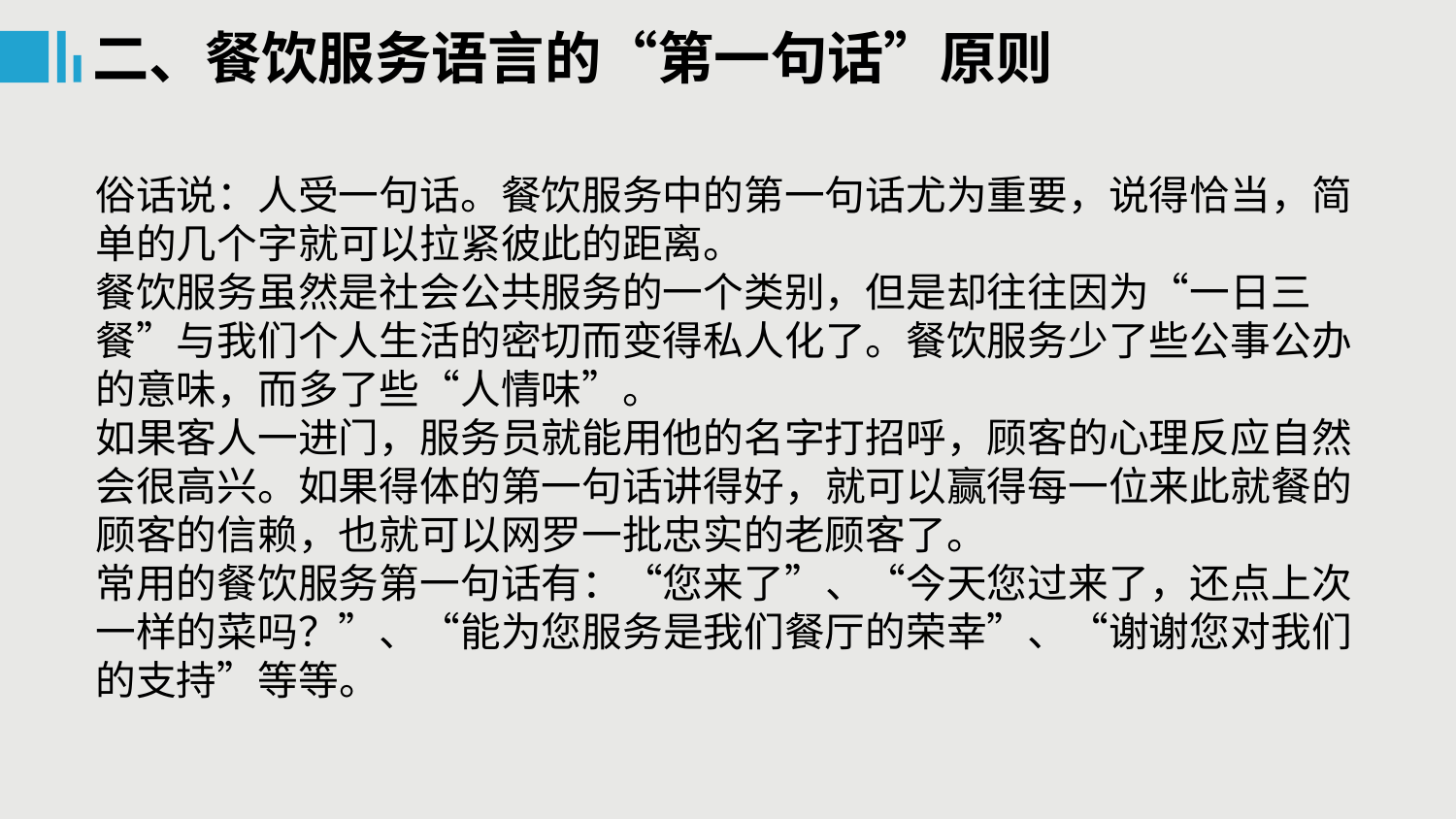

二、餐饮服务语言的“第一句话”原则

俗话说：人受一句话。餐饮服务中的第一句话尤为重要，说得恰当，简单的几个字就可以拉紧彼此的距离。
餐饮服务虽然是社会公共服务的一个类别，但是却往往因为“一日三餐”与我们个人生活的密切而变得私人化了。餐饮服务少了些公事公办的意味，而多了些“人情味”。
如果客人一进门，服务员就能用他的名字打招呼，顾客的心理反应自然会很高兴。如果得体的第一句话讲得好，就可以赢得每一位来此就餐的顾客的信赖，也就可以网罗一批忠实的老顾客了。
常用的餐饮服务第一句话有：“您来了”、“今天您过来了，还点上次一样的菜吗？”、“能为您服务是我们餐厅的荣幸”、“谢谢您对我们的支持”等等。